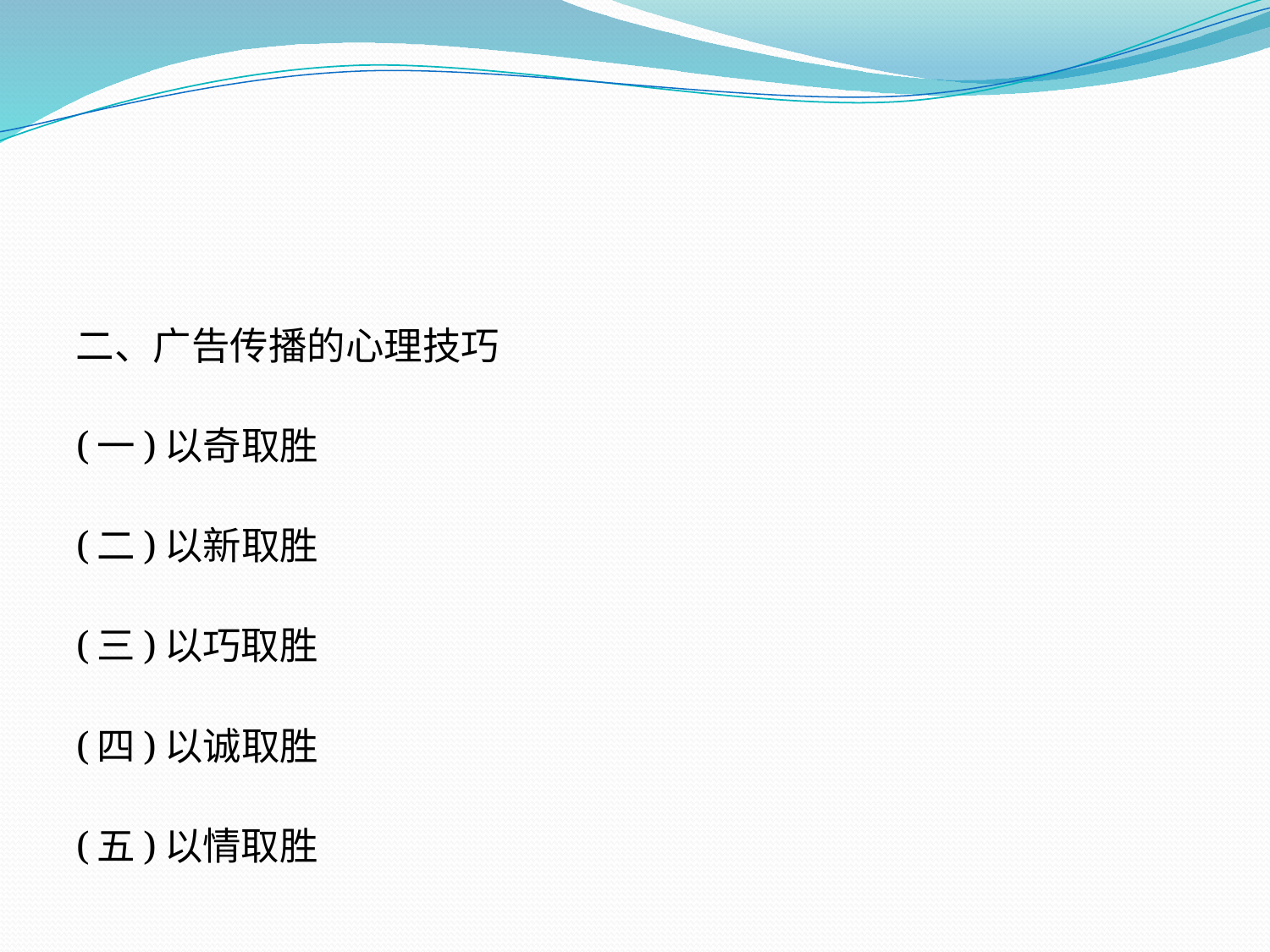

二、广告传播的心理技巧
(一)以奇取胜
(二)以新取胜
(三)以巧取胜
(四)以诚取胜
(五)以情取胜